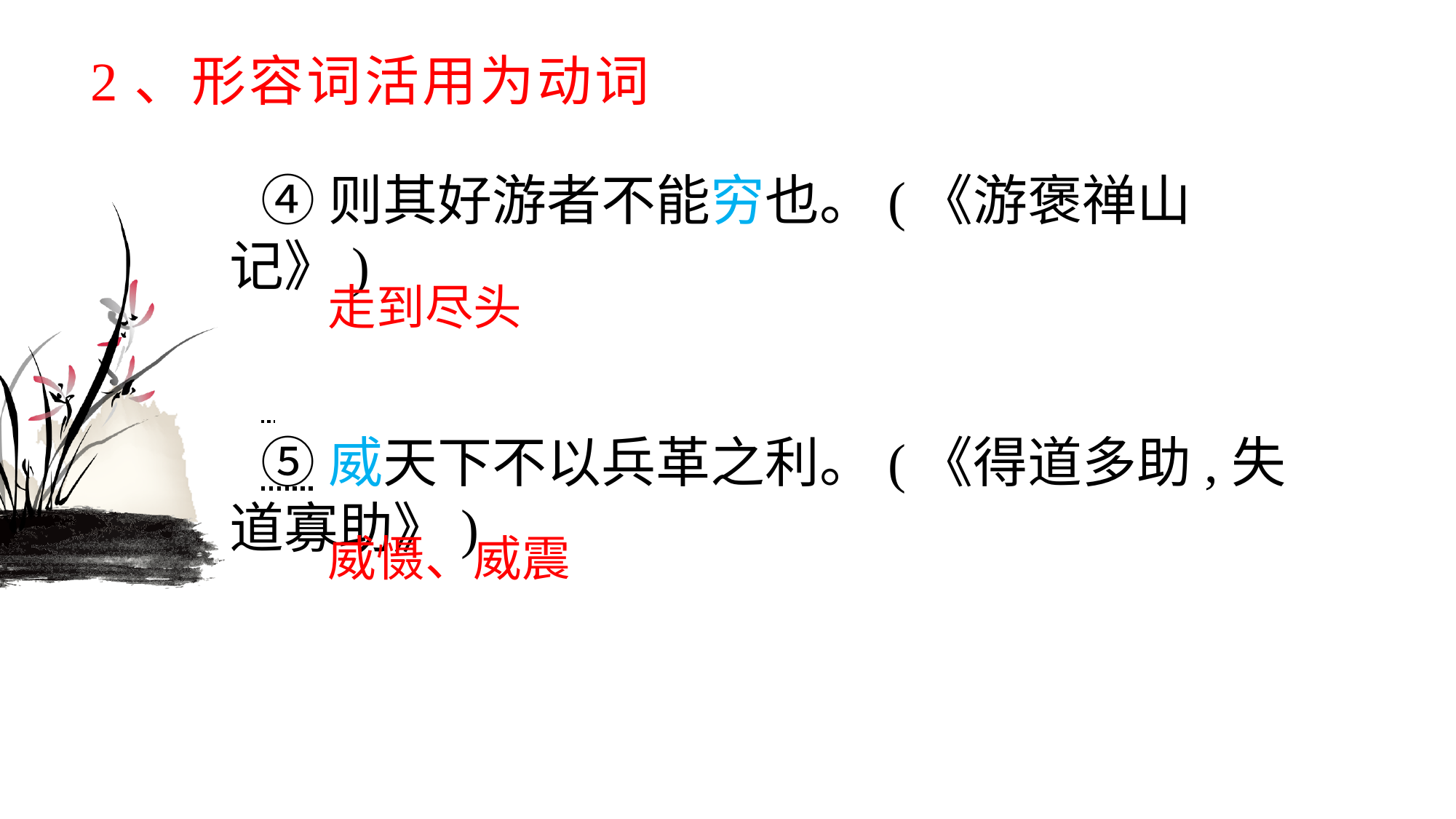

# 2、形容词活用为动词
④则其好游者不能穷也。(《游褒禅山记》)
 ⑤威天下不以兵革之利。(《得道多助,失道寡助》)
走到尽头
威慑、威震